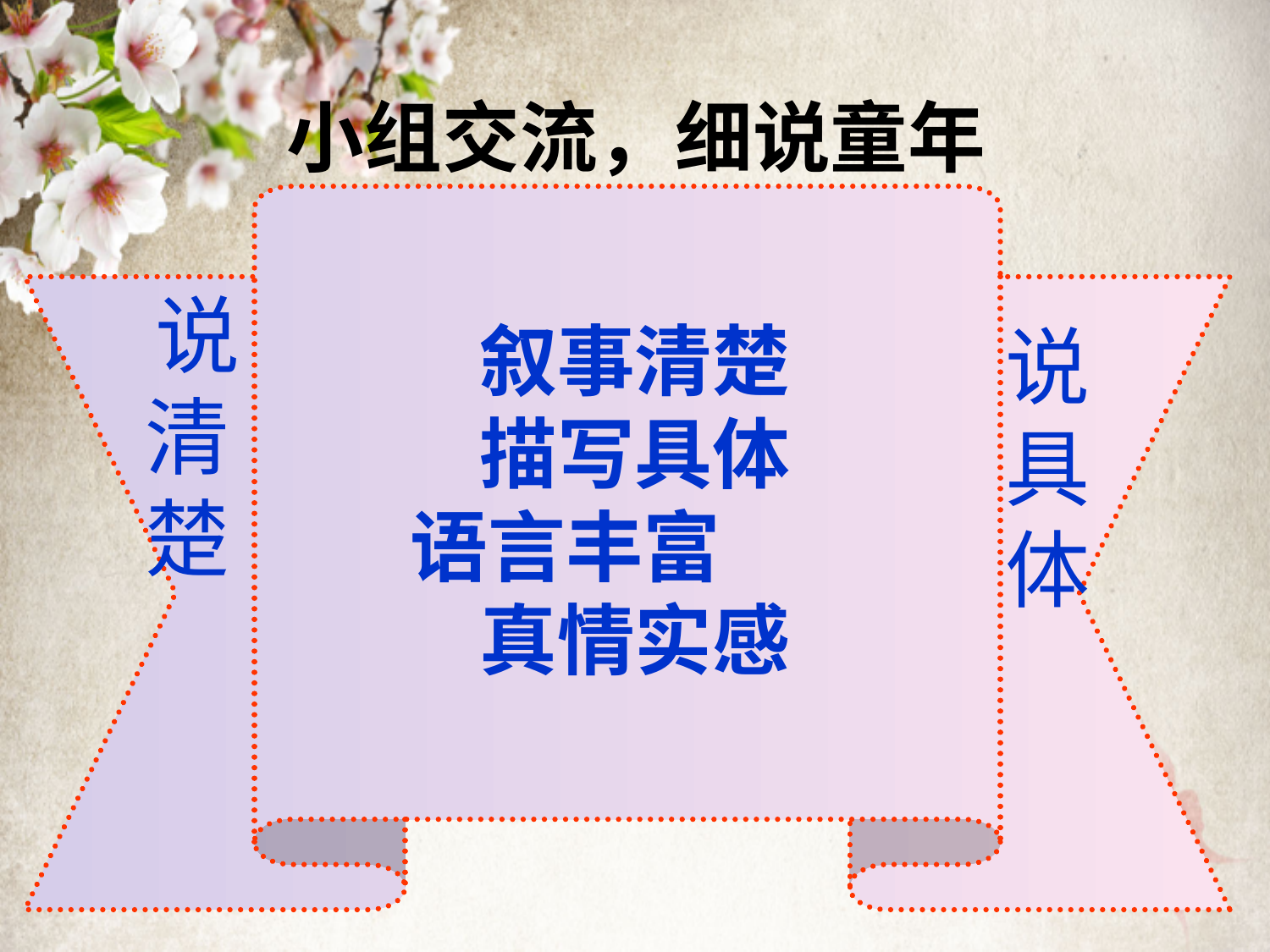

# 小组交流，细说童年

  说具体

  说清楚

叙事清楚
描写具体
    语言丰富
真情实感